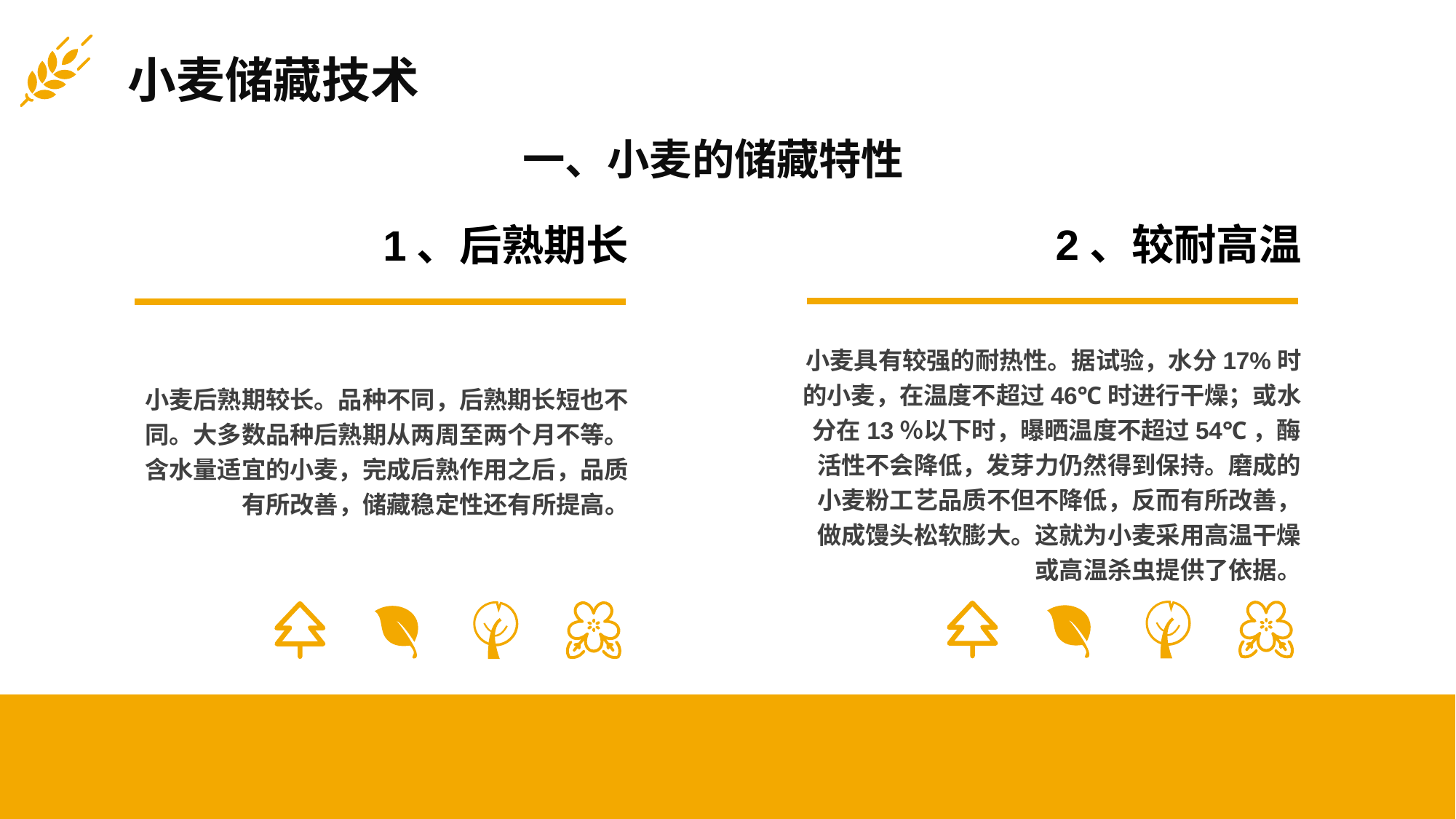

小麦储藏技术

一、小麦的储藏特性
　2、较耐高温
1、后熟期长
小麦具有较强的耐热性。据试验，水分17%时的小麦，在温度不超过46℃时进行干燥；或水分在13％以下时，曝晒温度不超过54℃，酶活性不会降低，发芽力仍然得到保持。磨成的小麦粉工艺品质不但不降低，反而有所改善，做成馒头松软膨大。这就为小麦采用高温干燥或高温杀虫提供了依据。
小麦后熟期较长。品种不同，后熟期长短也不同。大多数品种后熟期从两周至两个月不等。含水量适宜的小麦，完成后熟作用之后，品质有所改善，储藏稳定性还有所提高。